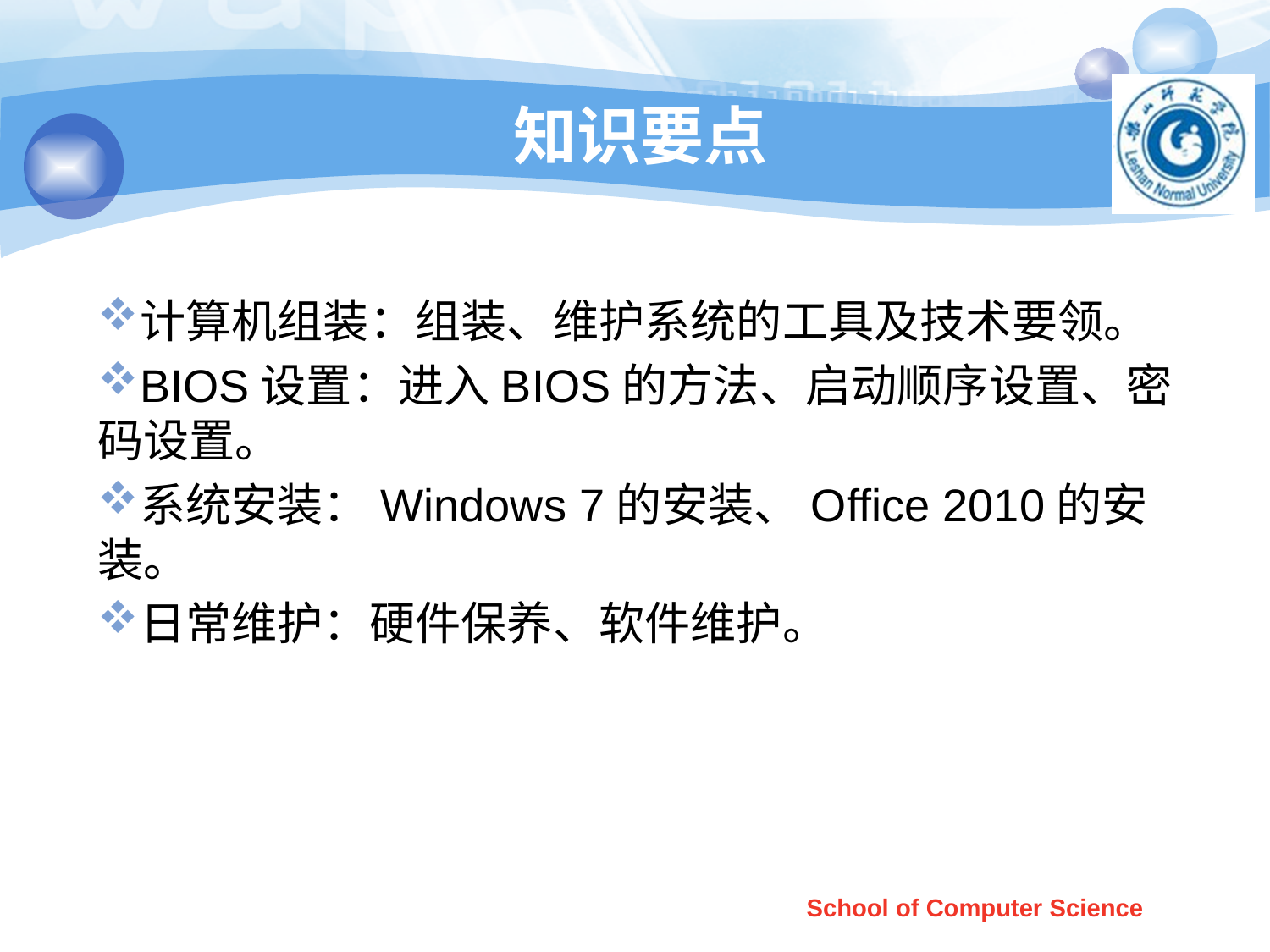

# 知识要点
计算机组装：组装、维护系统的工具及技术要领。
BIOS设置：进入BIOS的方法、启动顺序设置、密码设置。
系统安装：Windows 7的安装、Office 2010的安装。
日常维护：硬件保养、软件维护。

School of Computer Science